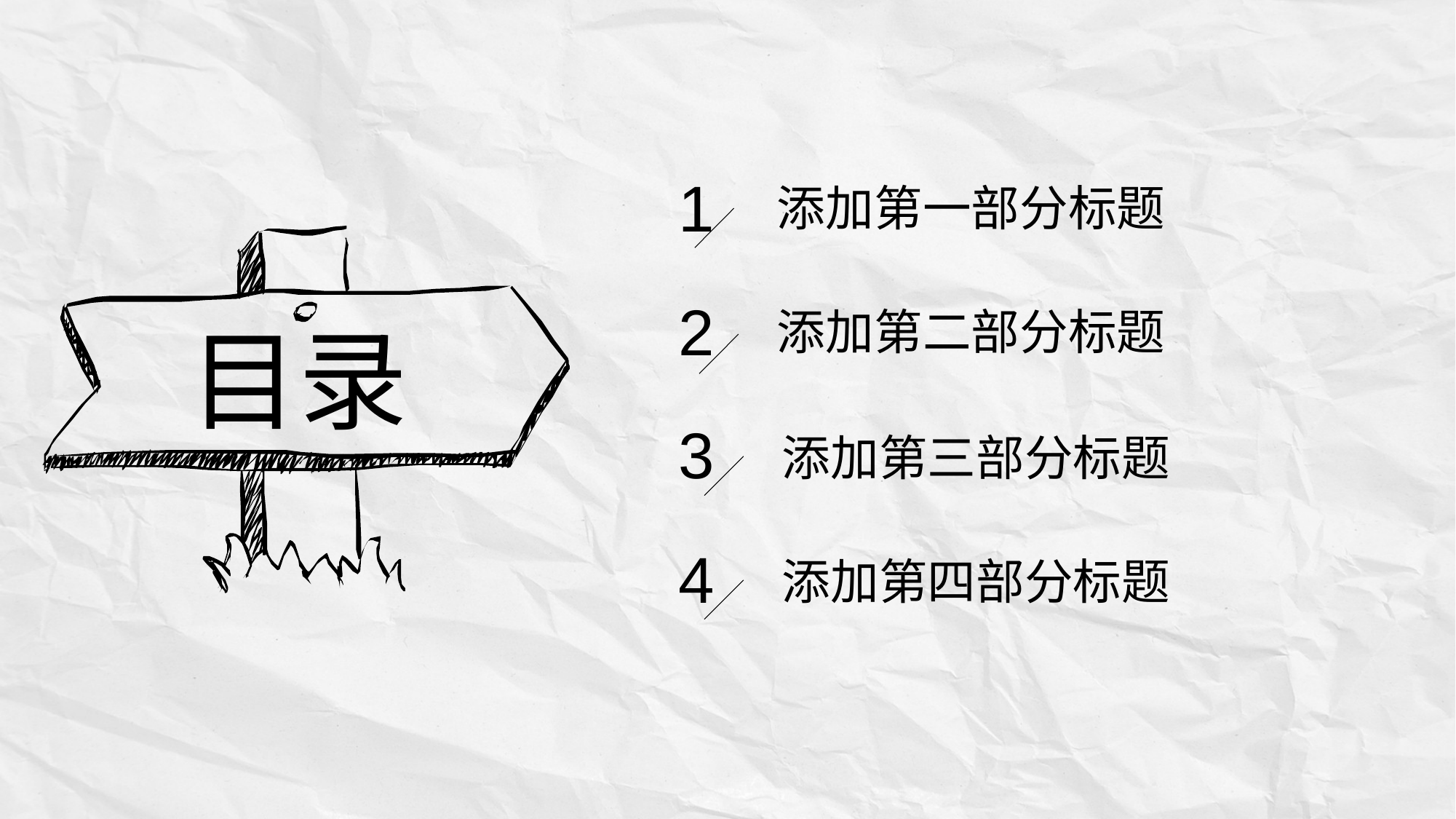

1
添加第一部分标题

2
添加第二部分标题
目录
3
添加第三部分标题
4
添加第四部分标题